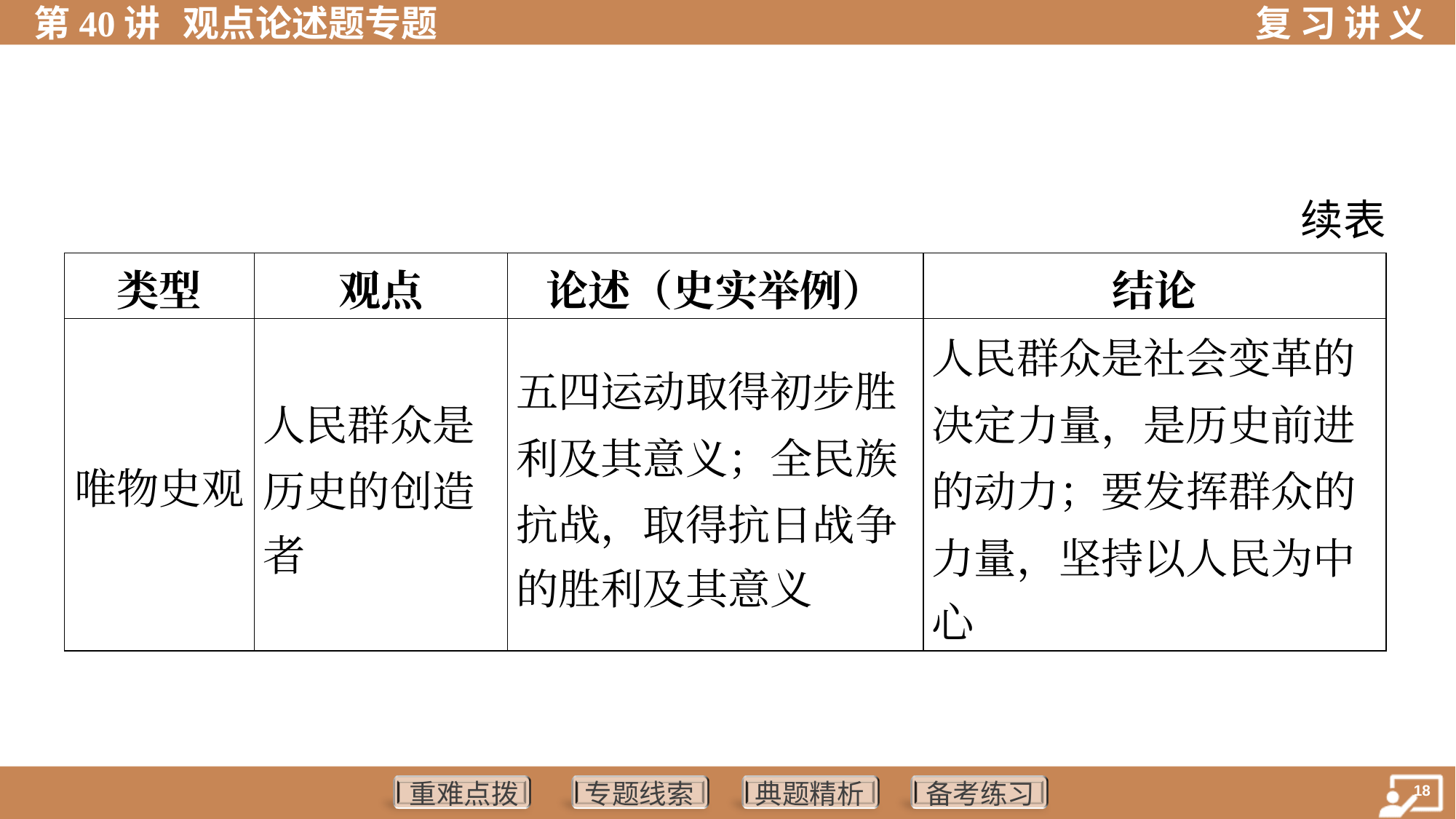

续表
| 类型 | 观点 | 论述（史实举例） | 结论 |
| --- | --- | --- | --- |
| 唯物史观 | 人民群众是 历史的创造 者 | 五四运动取得初步胜 利及其意义；全民族 抗战，取得抗日战争 的胜利及其意义 | 人民群众是社会变革的 决定力量，是历史前进 的动力；要发挥群众的 力量，坚持以人民为中 心 |